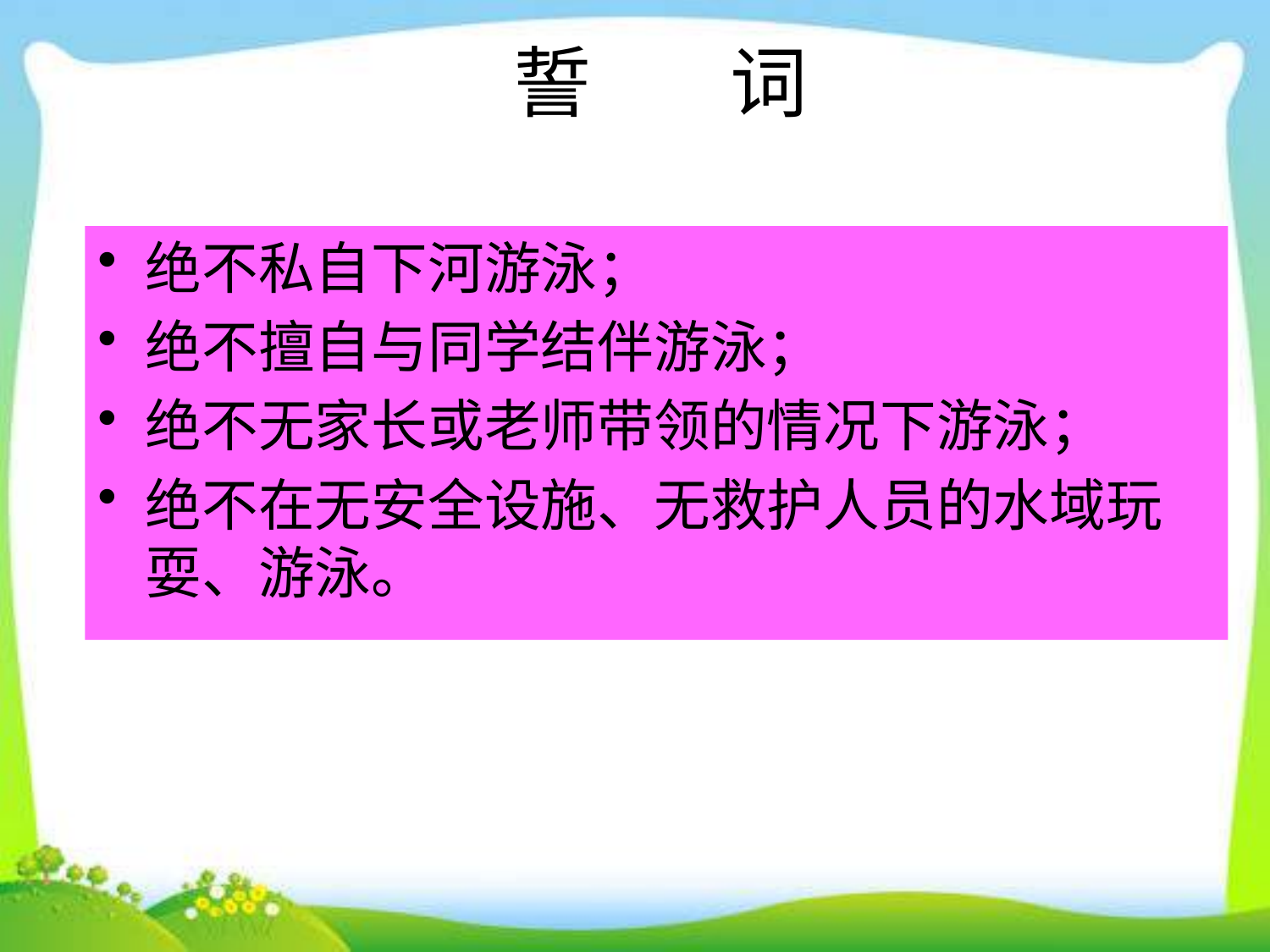

# 誓        词
绝不私自下河游泳；
绝不擅自与同学结伴游泳；
绝不无家长或老师带领的情况下游泳；
绝不在无安全设施、无救护人员的水域玩耍、游泳。